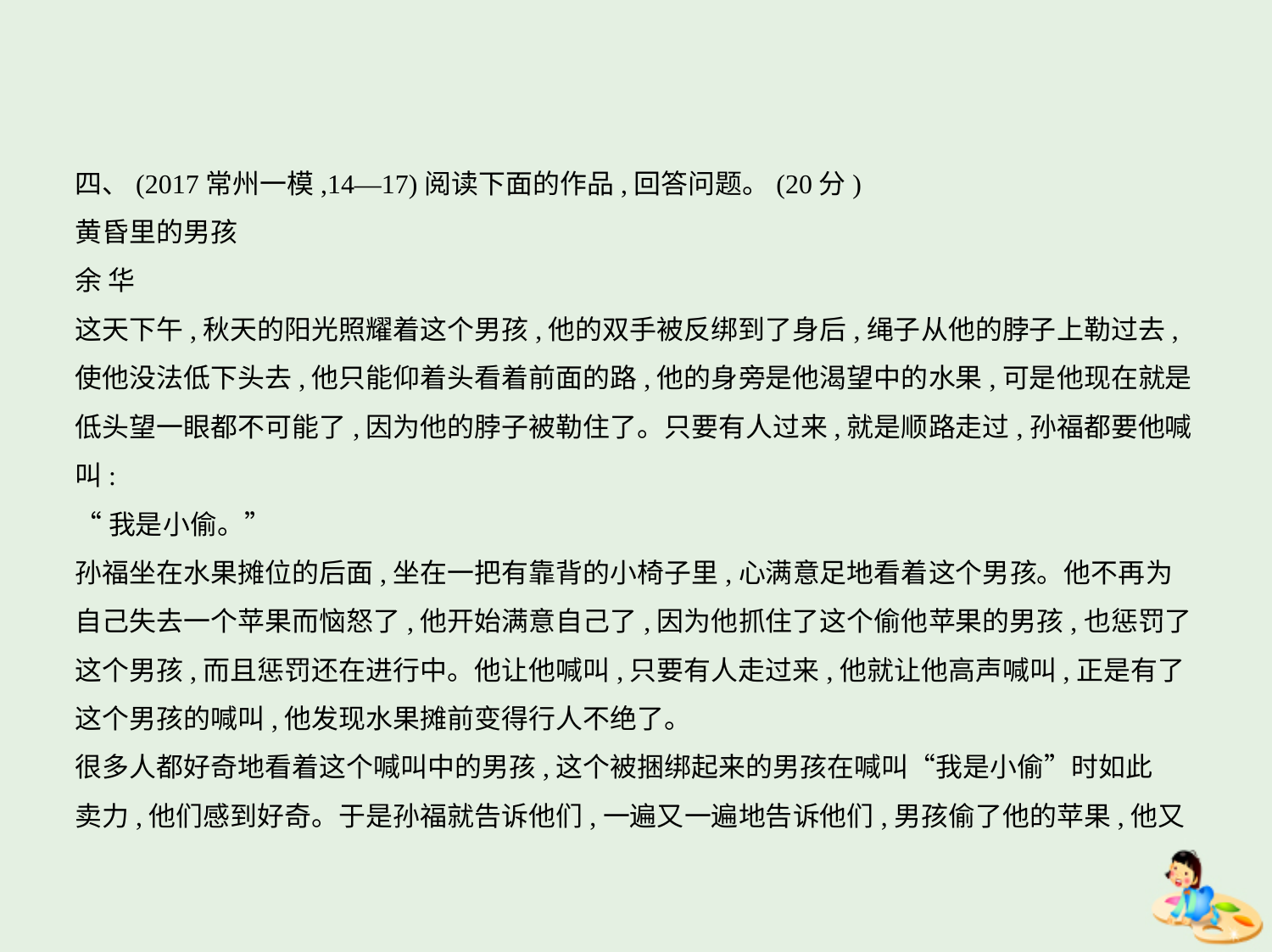

四、(2017常州一模,14—17)阅读下面的作品,回答问题。(20分)
黄昏里的男孩
余 华
这天下午,秋天的阳光照耀着这个男孩,他的双手被反绑到了身后,绳子从他的脖子上勒过去,
使他没法低下头去,他只能仰着头看着前面的路,他的身旁是他渴望中的水果,可是他现在就是
低头望一眼都不可能了,因为他的脖子被勒住了。只要有人过来,就是顺路走过,孙福都要他喊
叫:
“我是小偷。”
孙福坐在水果摊位的后面,坐在一把有靠背的小椅子里,心满意足地看着这个男孩。他不再为
自己失去一个苹果而恼怒了,他开始满意自己了,因为他抓住了这个偷他苹果的男孩,也惩罚了
这个男孩,而且惩罚还在进行中。他让他喊叫,只要有人走过来,他就让他高声喊叫,正是有了
这个男孩的喊叫,他发现水果摊前变得行人不绝了。
很多人都好奇地看着这个喊叫中的男孩,这个被捆绑起来的男孩在喊叫“我是小偷”时如此
卖力,他们感到好奇。于是孙福就告诉他们,一遍又一遍地告诉他们,男孩偷了他的苹果,他又